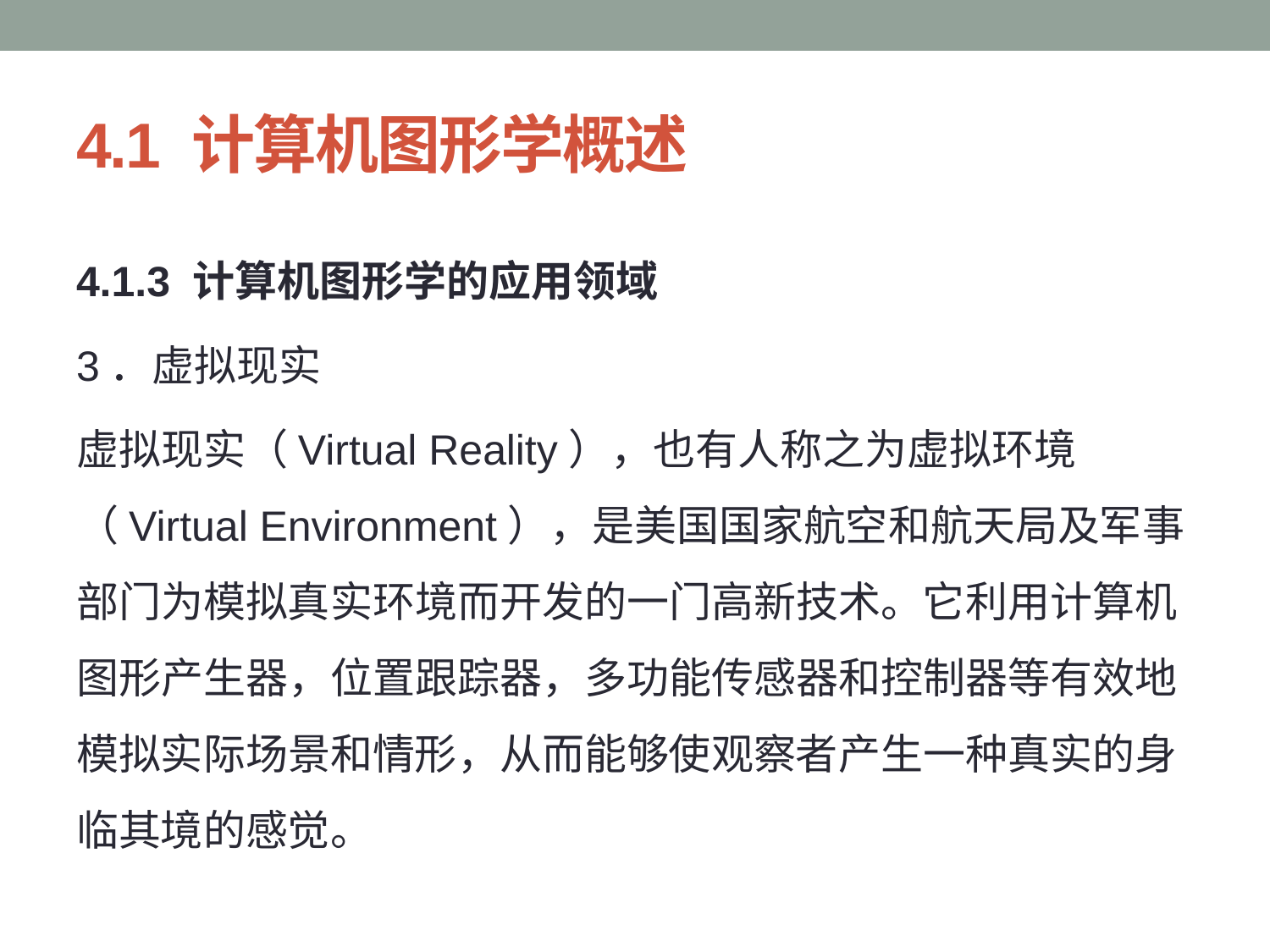

# 4.1 计算机图形学概述
4.1.3 计算机图形学的应用领域
3．虚拟现实
虚拟现实（Virtual Reality），也有人称之为虚拟环境（Virtual Environment），是美国国家航空和航天局及军事部门为模拟真实环境而开发的一门高新技术。它利用计算机图形产生器，位置跟踪器，多功能传感器和控制器等有效地模拟实际场景和情形，从而能够使观察者产生一种真实的身临其境的感觉。